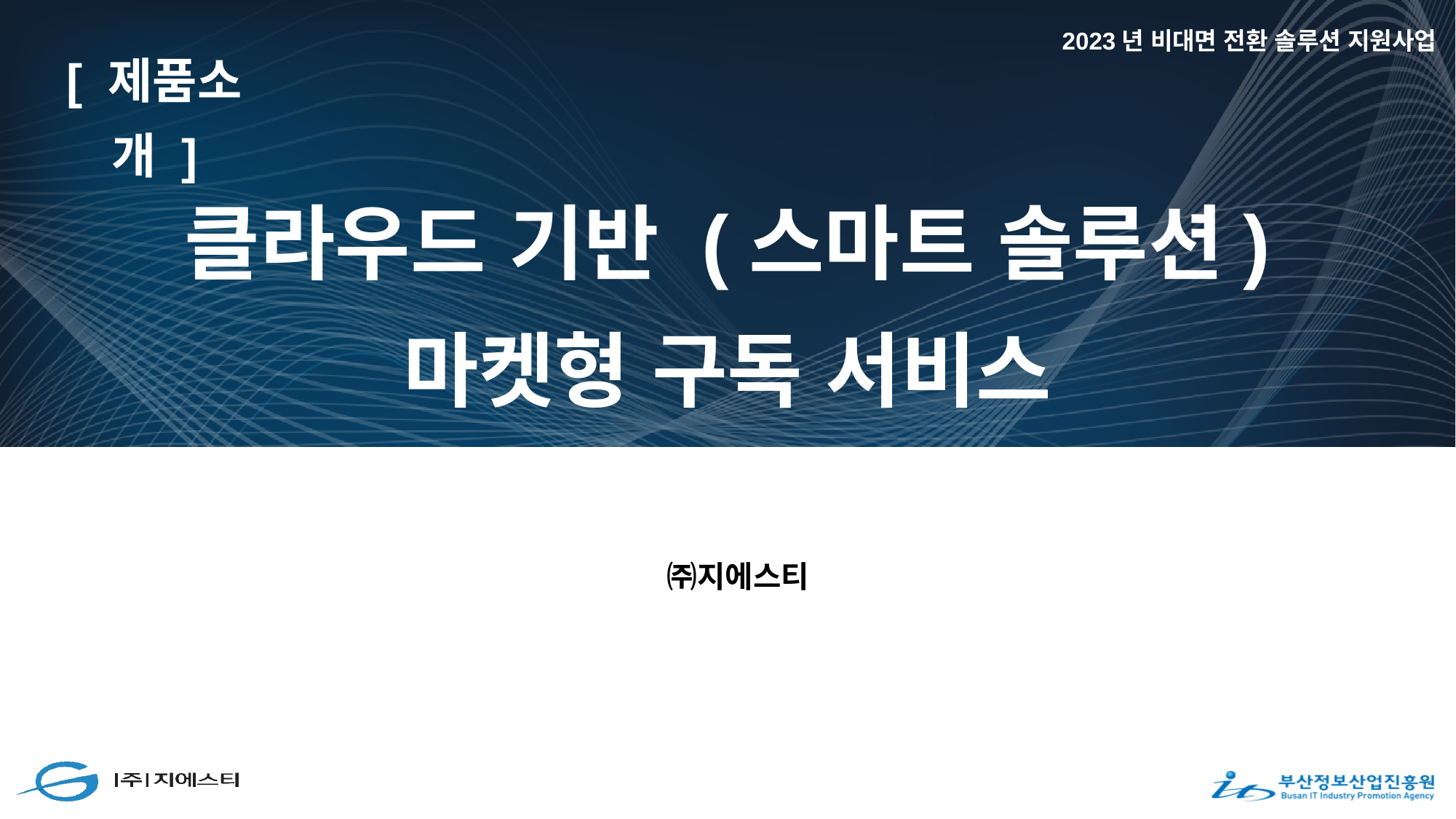

2023년 비대면 전환 솔루션 지원사업
[ 제품소개 ]
클라우드 기반 (스마트 솔루션)
마켓형 구독 서비스
  ㈜지에스티